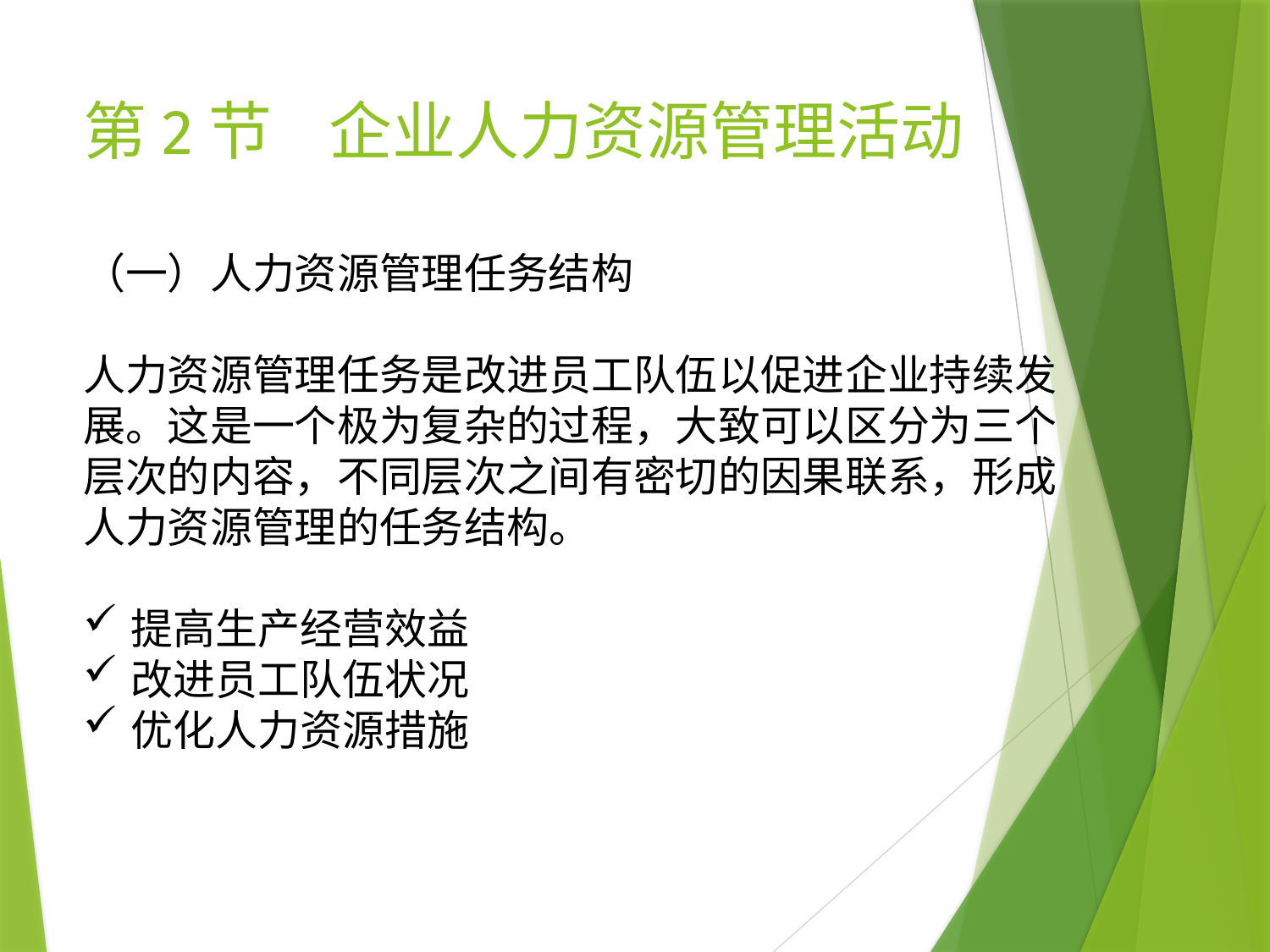

# 第2节    企业人力资源管理活动
（一）人力资源管理任务结构

人力资源管理任务是改进员工队伍以促进企业持续发展。这是一个极为复杂的过程，大致可以区分为三个层次的内容，不同层次之间有密切的因果联系，形成人力资源管理的任务结构。

提高生产经营效益
改进员工队伍状况
优化人力资源措施